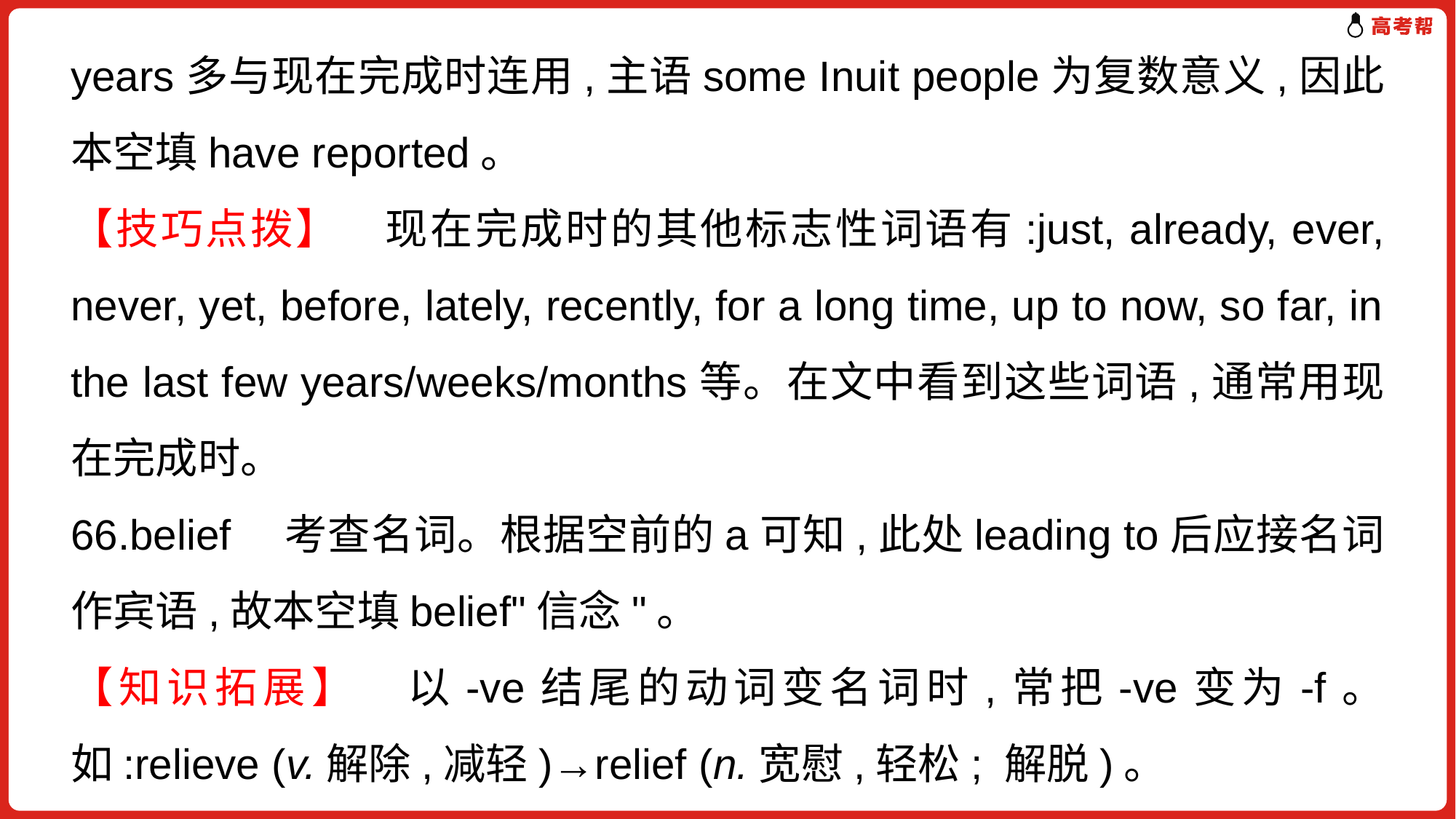

years多与现在完成时连用,主语some Inuit people为复数意义,因此本空填have reported。
【技巧点拨】　现在完成时的其他标志性词语有:just, already, ever, never, yet, before, lately, recently, for a long time, up to now, so far, in the last few years/weeks/months等。在文中看到这些词语,通常用现在完成时。
66.belief　考查名词。根据空前的a可知,此处leading to后应接名词作宾语,故本空填belief"信念"。
【知识拓展】　以-ve结尾的动词变名词时,常把-ve变为-f。如:relieve (v.解除,减轻)→relief (n.宽慰,轻松; 解脱)。